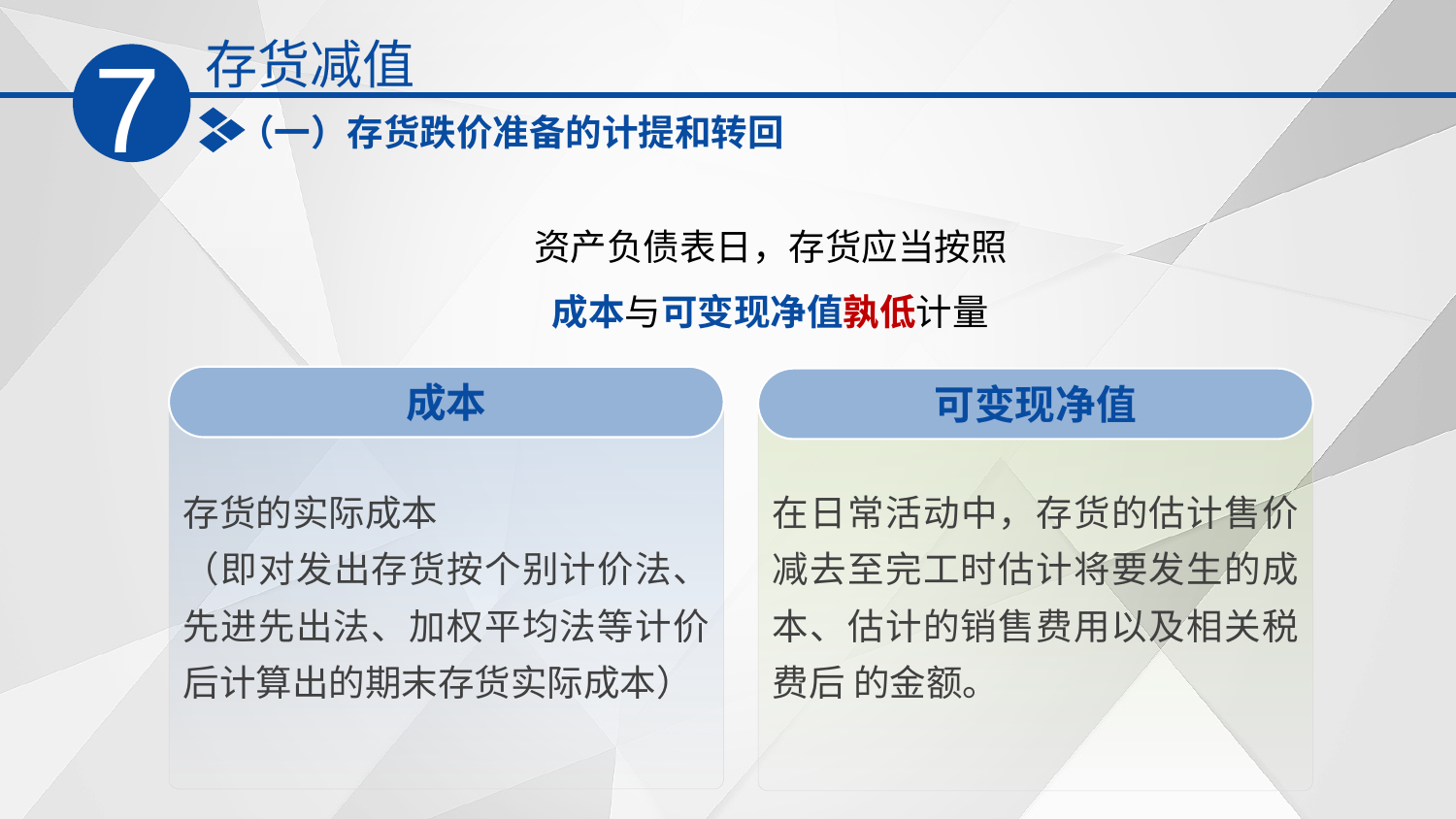

存货减值
7

（一）存货跌价准备的计提和转回

资产负债表日，存货应当按照
成本与可变现净值孰低计量
成本

存货的实际成本
（即对发出存货按个别计价法、先进先出法、加权平均法等计价后计算出的期末存货实际成本）
可变现净值

在日常活动中，存货的估计售价减去至完工时估计将要发生的成本、估计的销售费用以及相关税费后 的金额。